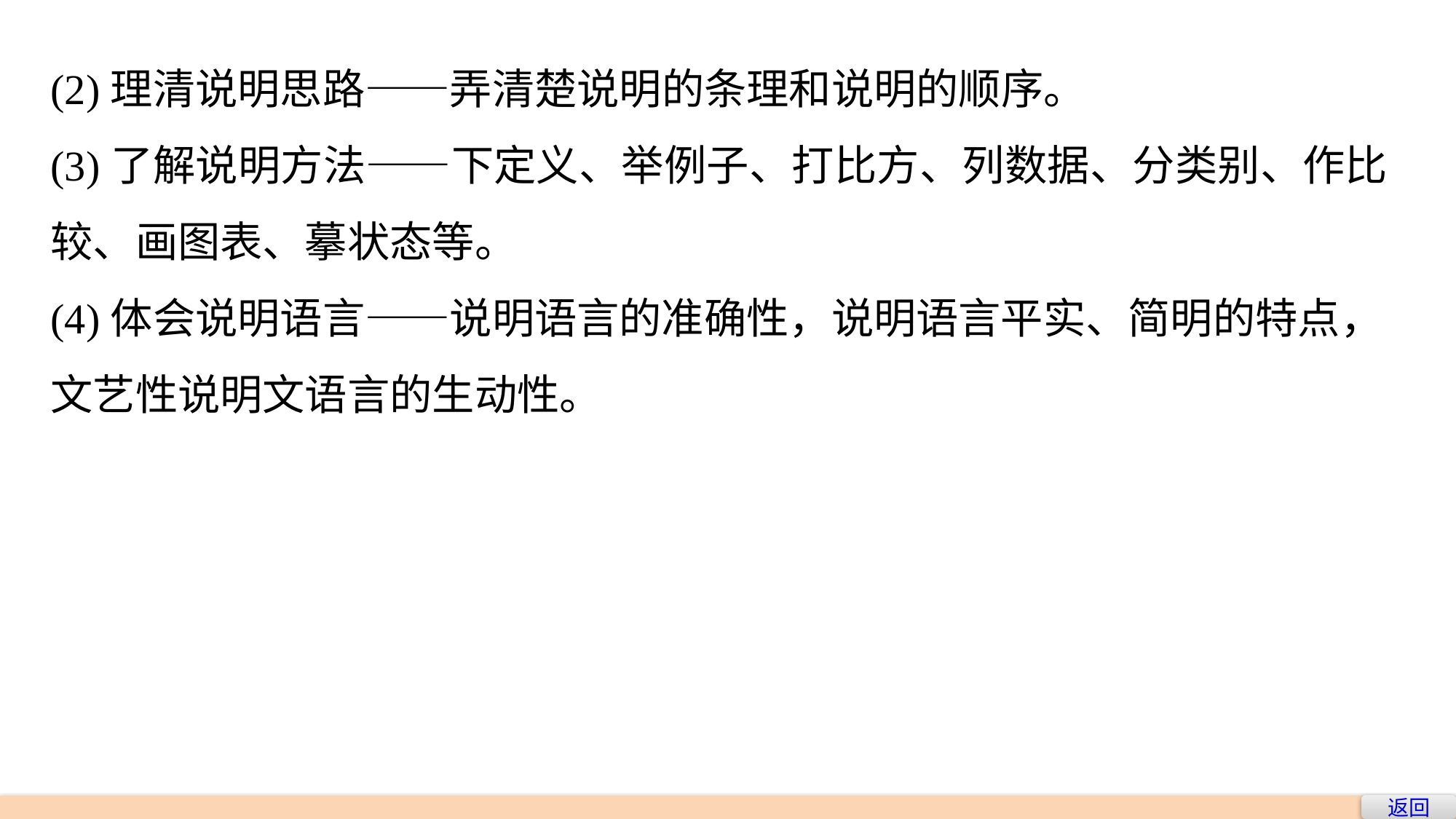

(2)理清说明思路——弄清楚说明的条理和说明的顺序。
(3)了解说明方法——下定义、举例子、打比方、列数据、分类别、作比较、画图表、摹状态等。
(4)体会说明语言——说明语言的准确性，说明语言平实、简明的特点，文艺性说明文语言的生动性。
返回